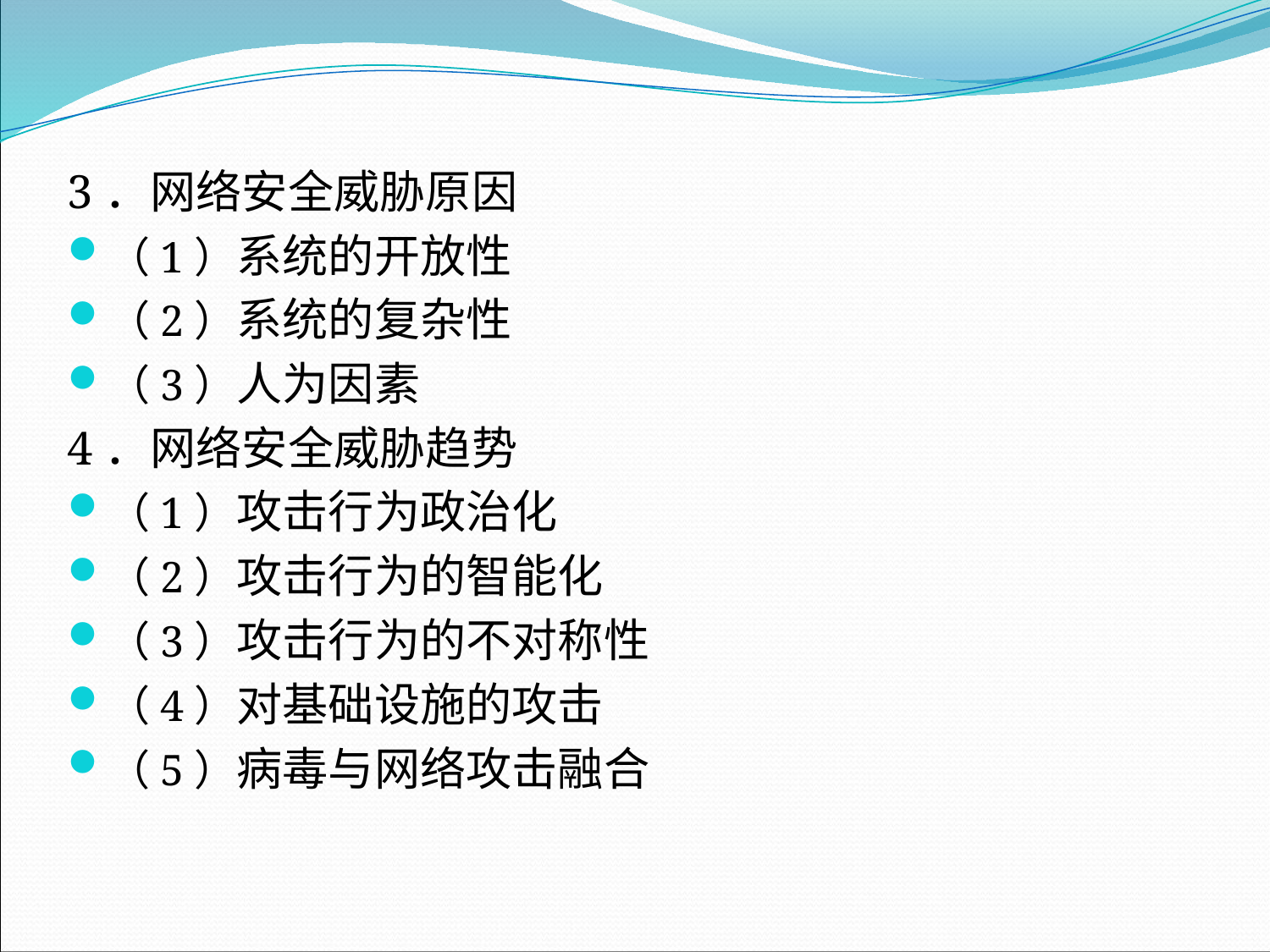

3．网络安全威胁原因
（1）系统的开放性
（2）系统的复杂性
（3）人为因素
4．网络安全威胁趋势
（1）攻击行为政治化
（2）攻击行为的智能化
（3）攻击行为的不对称性
（4）对基础设施的攻击
（5）病毒与网络攻击融合